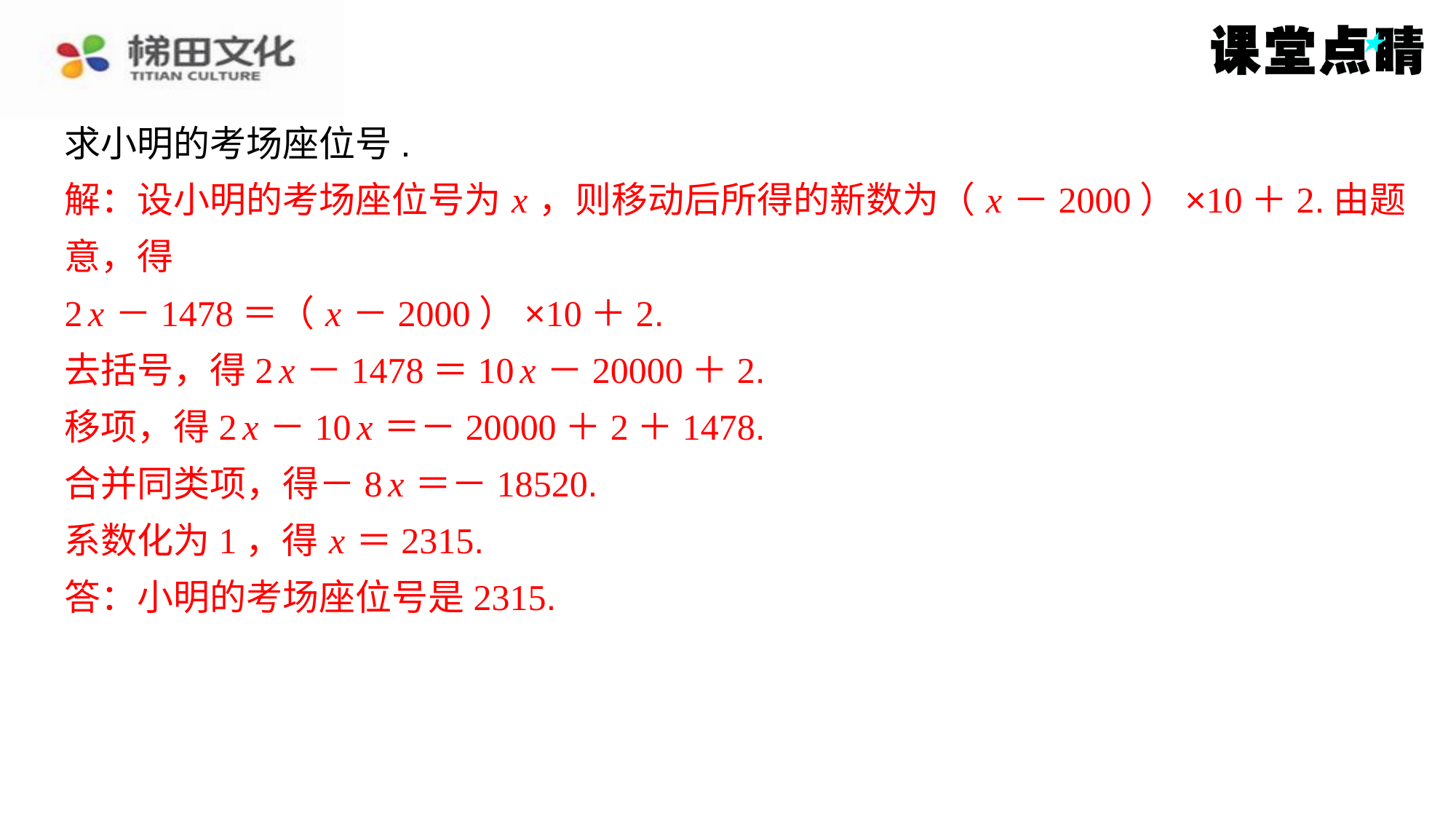

求小明的考场座位号.
解：设小明的考场座位号为 x ，则移动后所得的新数为（ x －2000）×10＋2.由题
意，得
2 x －1478＝（ x －2000）×10＋2.
去括号，得2 x －1478＝10 x －20000＋2.
移项，得2 x －10 x ＝－20000＋2＋1478.
合并同类项，得－8 x ＝－18520.
系数化为1，得 x ＝2315.
答：小明的考场座位号是2315.
解：设小明的考场座位号为 x ，则移动后所得的新数为（ x －2000）×10＋2.由题
意，得
2 x －1478＝（ x －2000）×10＋2.
去括号，得2 x －1478＝10 x －20000＋2.
移项，得2 x －10 x ＝－20000＋2＋1478.
合并同类项，得－8 x ＝－18520.
系数化为1，得 x ＝2315.
答：小明的考场座位号是2315.